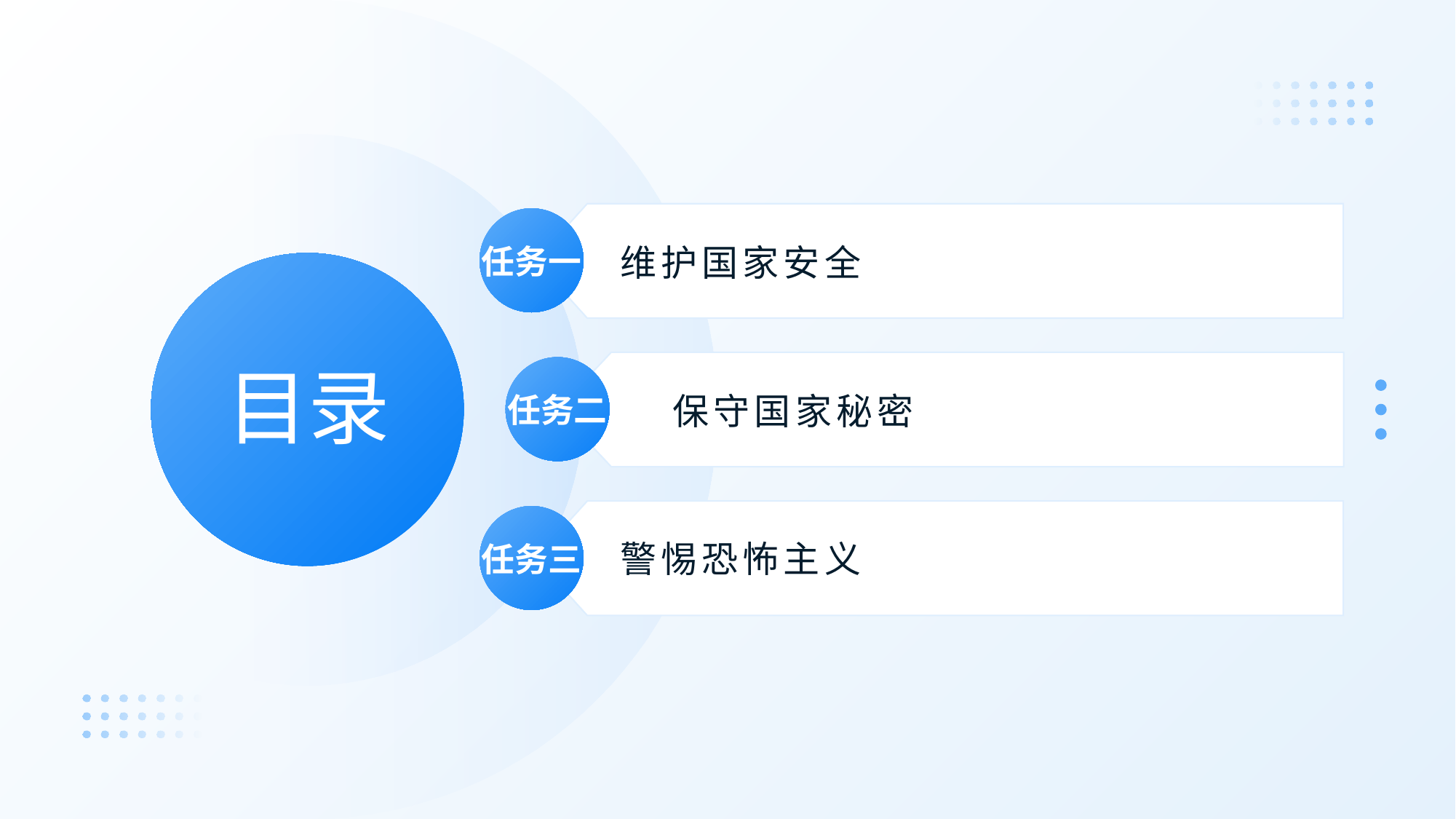

任务一
维护国家安全
# 目录

任务二
保守国家秘密

任务三
警惕恐怖主义